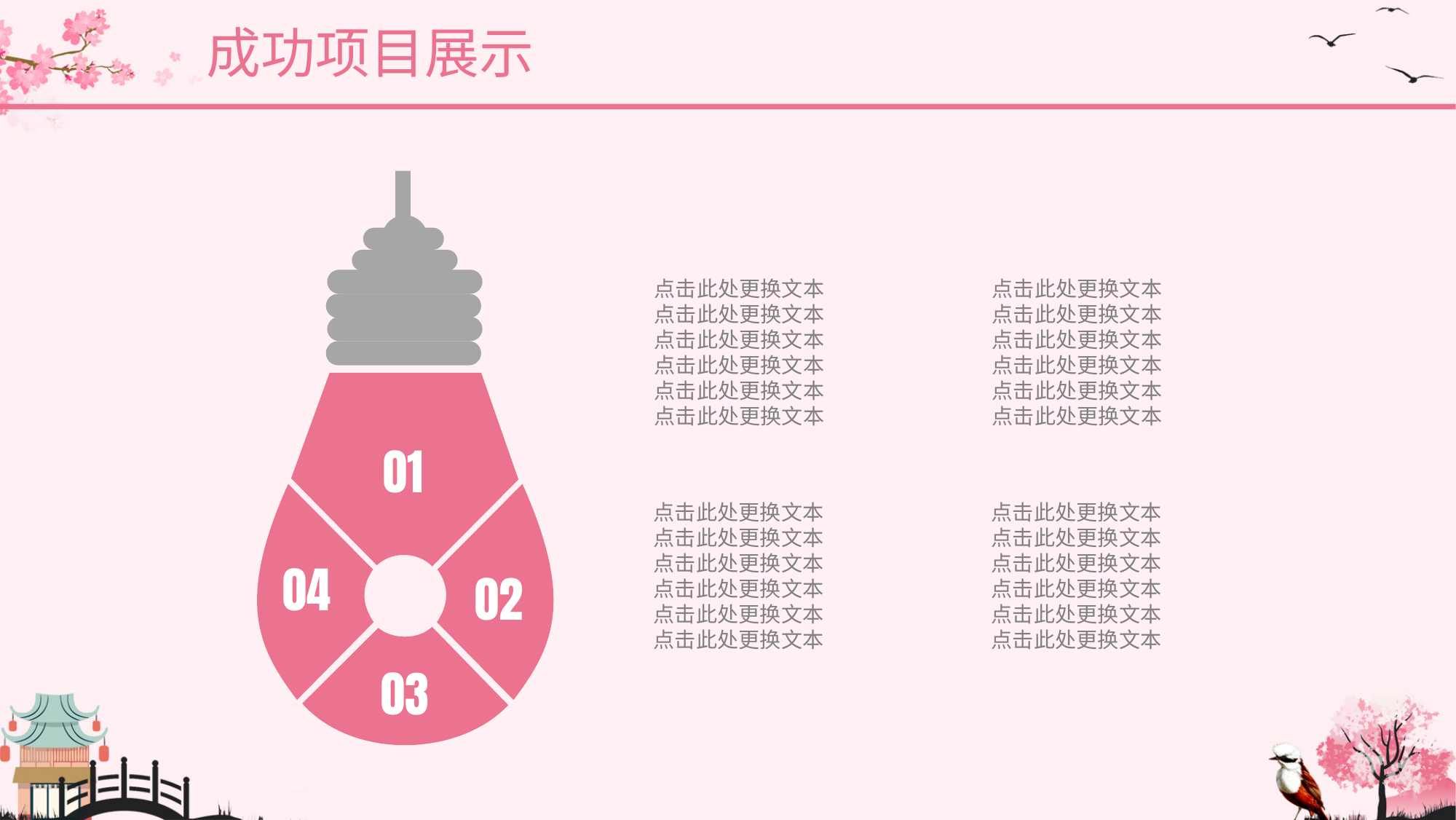

成功项目展示

01

04
02

03
点击此处更换文本
点击此处更换文本
点击此处更换文本
点击此处更换文本
点击此处更换文本
点击此处更换文本

点击此处更换文本
点击此处更换文本
点击此处更换文本
点击此处更换文本
点击此处更换文本
点击此处更换文本

点击此处更换文本
点击此处更换文本
点击此处更换文本
点击此处更换文本
点击此处更换文本
点击此处更换文本

点击此处更换文本
点击此处更换文本
点击此处更换文本
点击此处更换文本
点击此处更换文本
点击此处更换文本